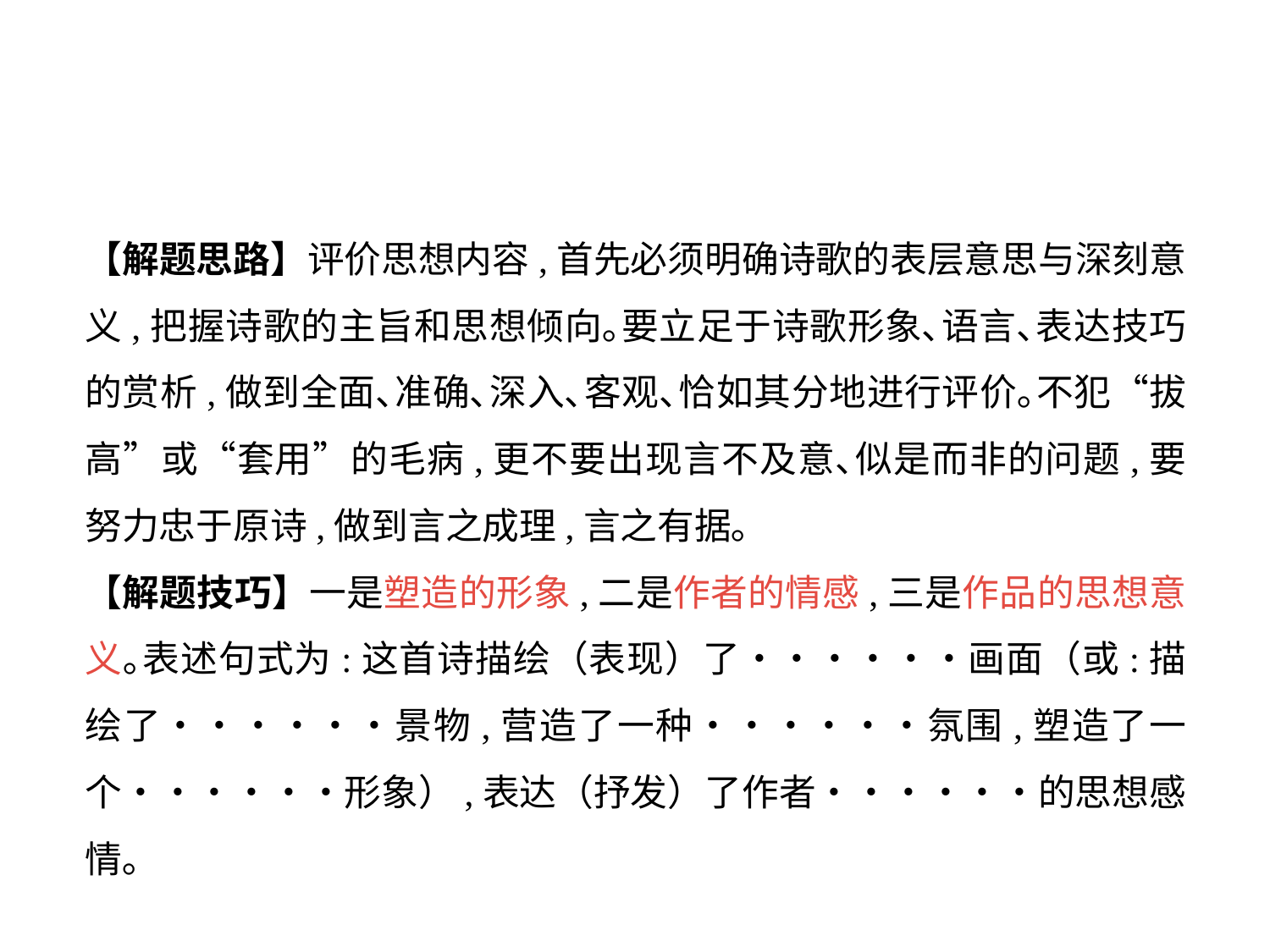

【解题思路】评价思想内容,首先必须明确诗歌的表层意思与深刻意义,把握诗歌的主旨和思想倾向｡要立足于诗歌形象､语言､表达技巧的赏析,做到全面､准确､深入､客观､恰如其分地进行评价｡不犯“拔高”或“套用”的毛病,更不要出现言不及意､似是而非的问题,要努力忠于原诗,做到言之成理,言之有据｡
【解题技巧】一是塑造的形象,二是作者的情感,三是作品的思想意义｡表述句式为:这首诗描绘（表现）了••••••画面（或:描绘了••••••景物,营造了一种••••••氛围,塑造了一个••••••形象）,表达（抒发）了作者••••••的思想感情｡